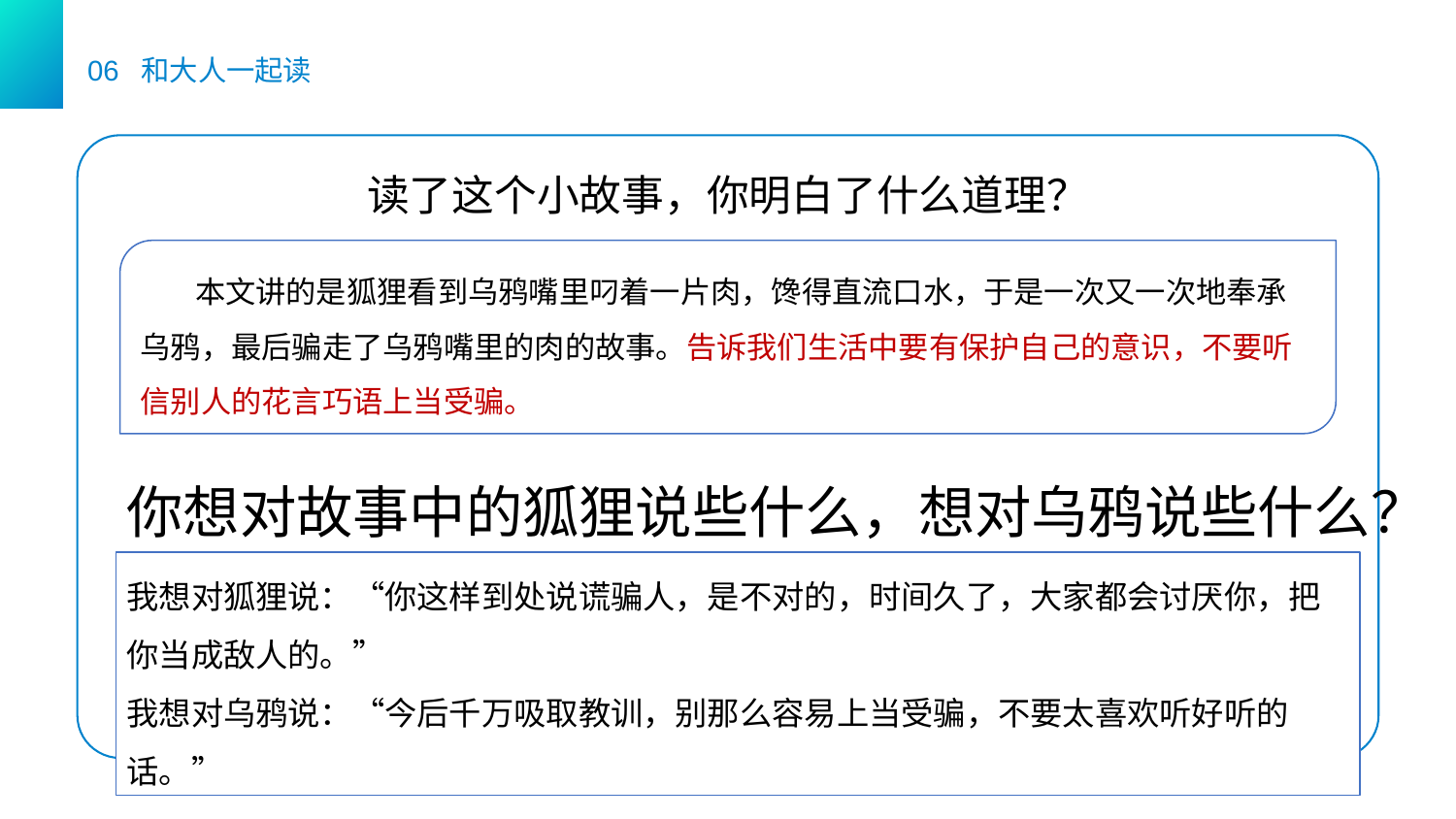

06  和大人一起读

读了这个小故事，你明白了什么道理？
       本文讲的是狐狸看到乌鸦嘴里叼着一片肉，馋得直流口水，于是一次又一次地奉承乌鸦，最后骗走了乌鸦嘴里的肉的故事。告诉我们生活中要有保护自己的意识，不要听信别人的花言巧语上当受骗。
你想对故事中的狐狸说些什么，想对乌鸦说些什么？
我想对狐狸说：“你这样到处说谎骗人，是不对的，时间久了，大家都会讨厌你，把你当成敌人的。”
我想对乌鸦说：“今后千万吸取教训，别那么容易上当受骗，不要太喜欢听好听的话。”